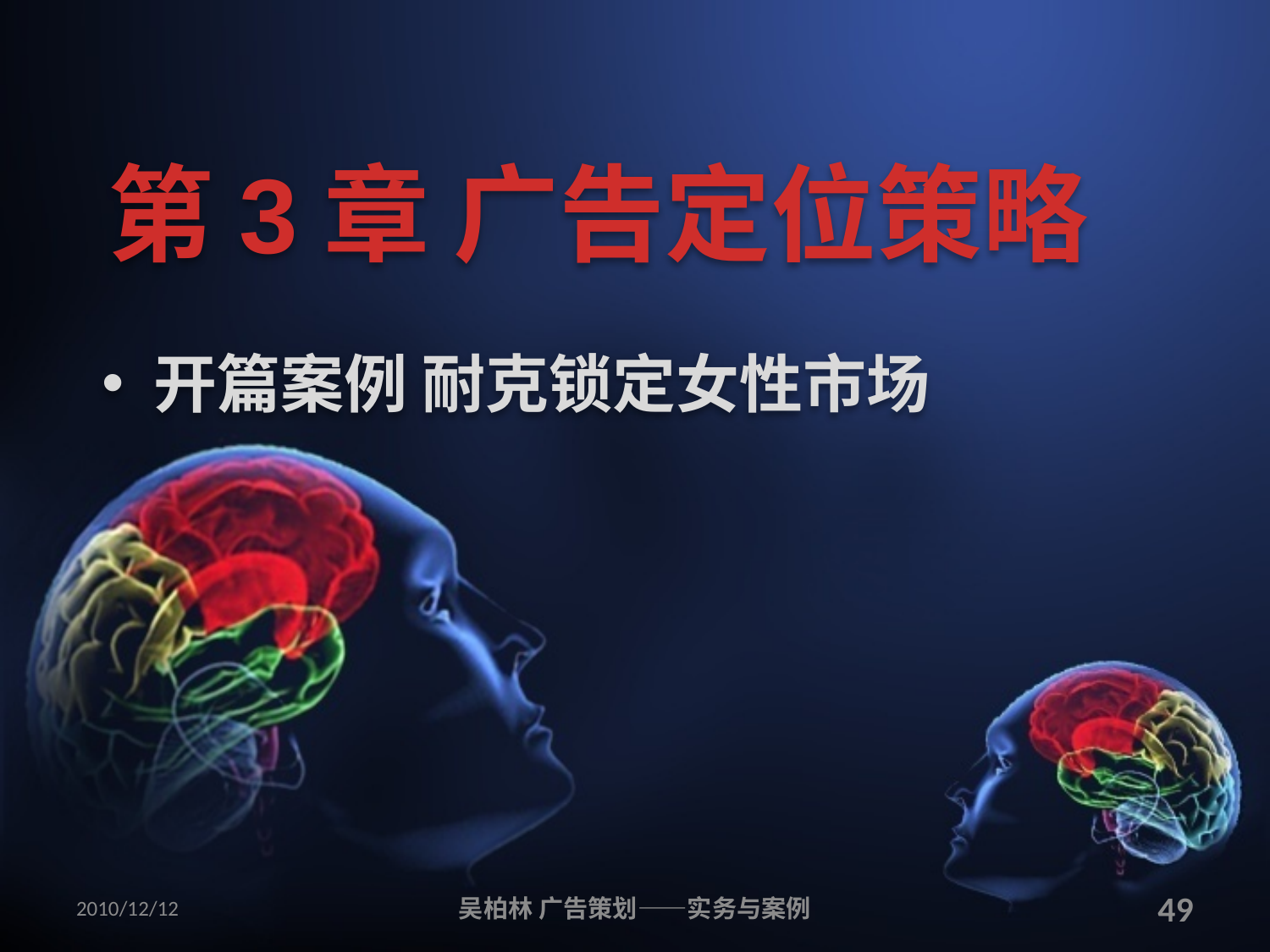

# 第3章 广告定位策略
 开篇案例 耐克锁定女性市场
2010/12/12
吴柏林 广告策划——实务与案例
49